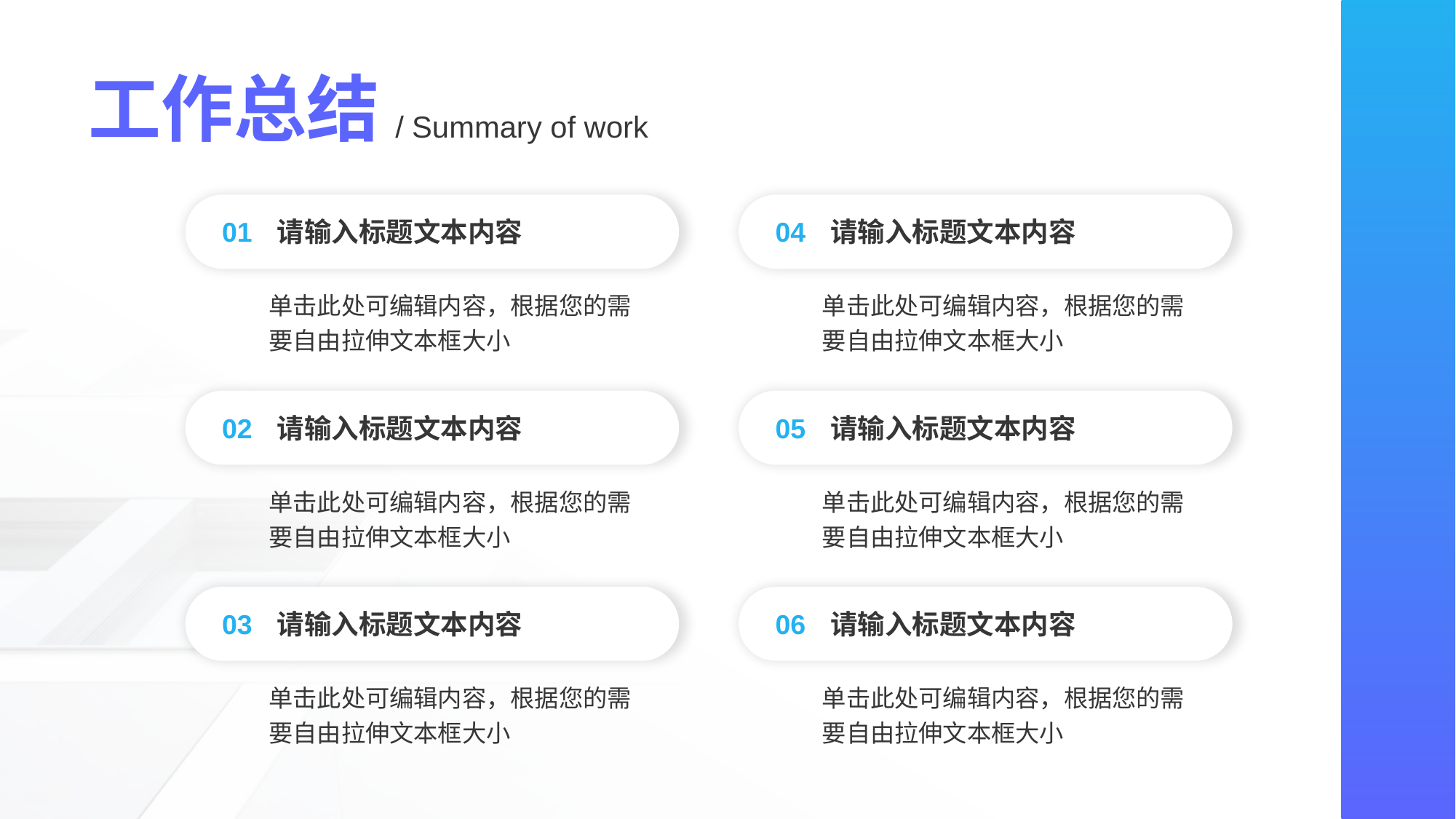

工作总结
 / Summary of work

01
请输入标题文本内容
单击此处可编辑内容，根据您的需要自由拉伸文本框大小

04
请输入标题文本内容
单击此处可编辑内容，根据您的需要自由拉伸文本框大小

02
请输入标题文本内容
单击此处可编辑内容，根据您的需要自由拉伸文本框大小

05
请输入标题文本内容
单击此处可编辑内容，根据您的需要自由拉伸文本框大小

03
请输入标题文本内容
单击此处可编辑内容，根据您的需要自由拉伸文本框大小

06
请输入标题文本内容
单击此处可编辑内容，根据您的需要自由拉伸文本框大小